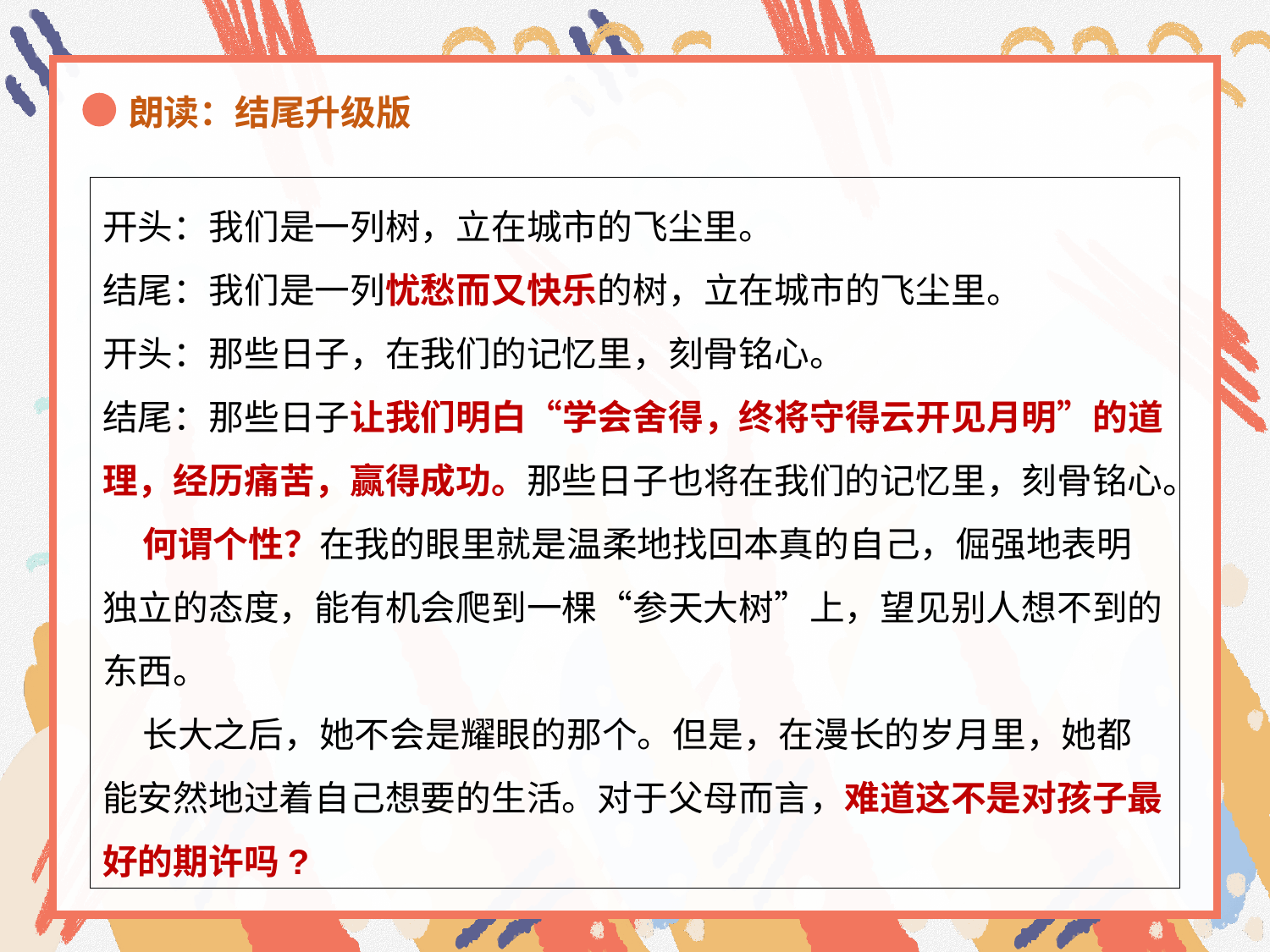

朗读：结尾升级版

开头：我们是一列树，立在城市的飞尘里。
结尾：我们是一列忧愁而又快乐的树，立在城市的飞尘里。
开头：那些日子，在我们的记忆里，刻骨铭心。
结尾：那些日子让我们明白“学会舍得，终将守得云开见月明”的道理，经历痛苦，赢得成功。那些日子也将在我们的记忆里，刻骨铭心。
    何谓个性？在我的眼里就是温柔地找回本真的自己，倔强地表明独立的态度，能有机会爬到一棵“参天大树”上，望见别人想不到的东西。
    长大之后，她不会是耀眼的那个。但是，在漫长的岁月里，她都能安然地过着自己想要的生活。对于父母而言，难道这不是对孩子最好的期许吗?